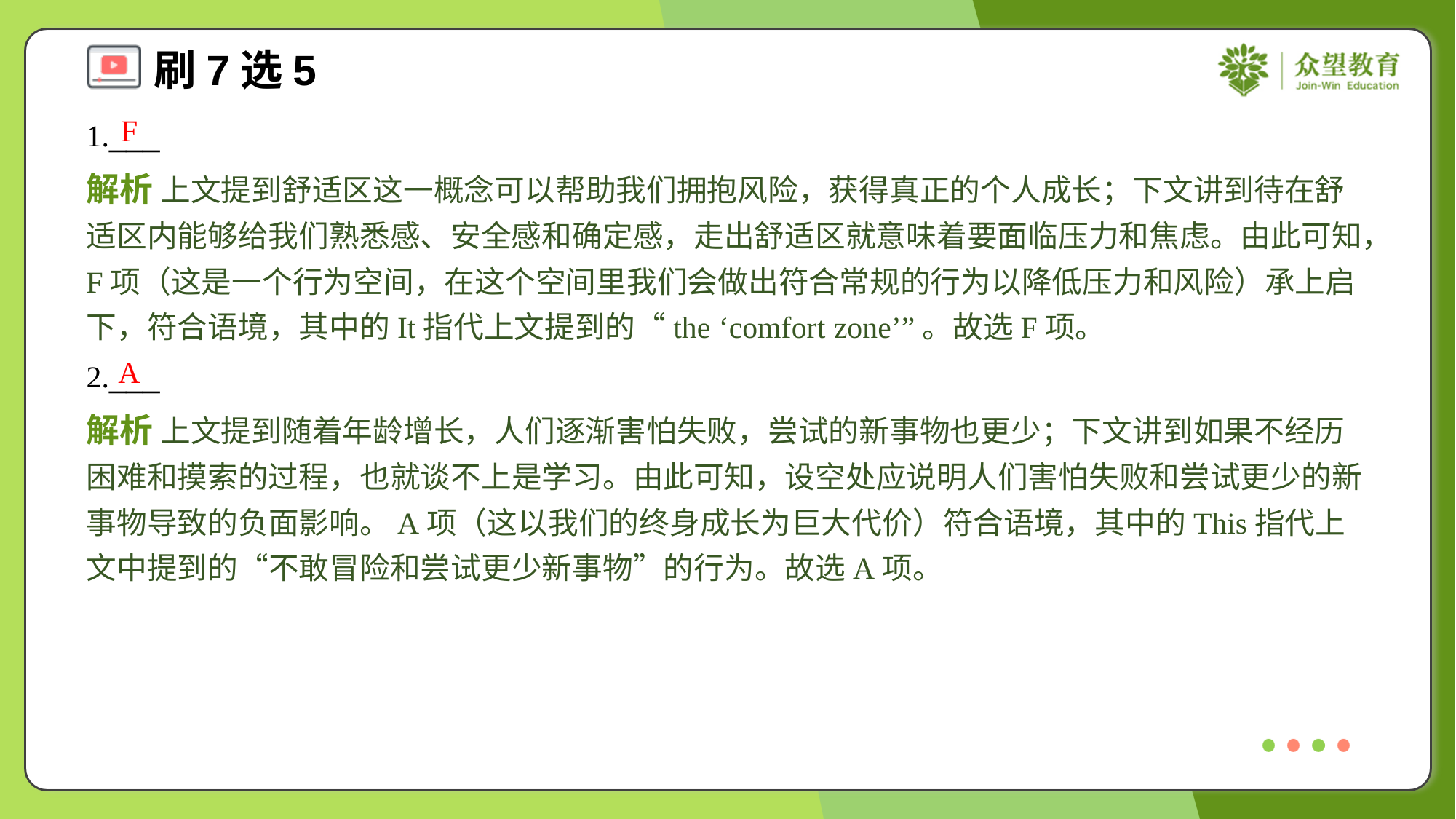

F
1.___
解析 上文提到舒适区这一概念可以帮助我们拥抱风险，获得真正的个人成长；下文讲到待在舒适区内能够给我们熟悉感、安全感和确定感，走出舒适区就意味着要面临压力和焦虑。由此可知，F项（这是一个行为空间，在这个空间里我们会做出符合常规的行为以降低压力和风险）承上启下，符合语境，其中的It指代上文提到的“the ‘comfort zone’”。故选F项。
A
2.___
解析 上文提到随着年龄增长，人们逐渐害怕失败，尝试的新事物也更少；下文讲到如果不经历困难和摸索的过程，也就谈不上是学习。由此可知，设空处应说明人们害怕失败和尝试更少的新事物导致的负面影响。A项（这以我们的终身成长为巨大代价）符合语境，其中的This指代上文中提到的“不敢冒险和尝试更少新事物”的行为。故选A项。